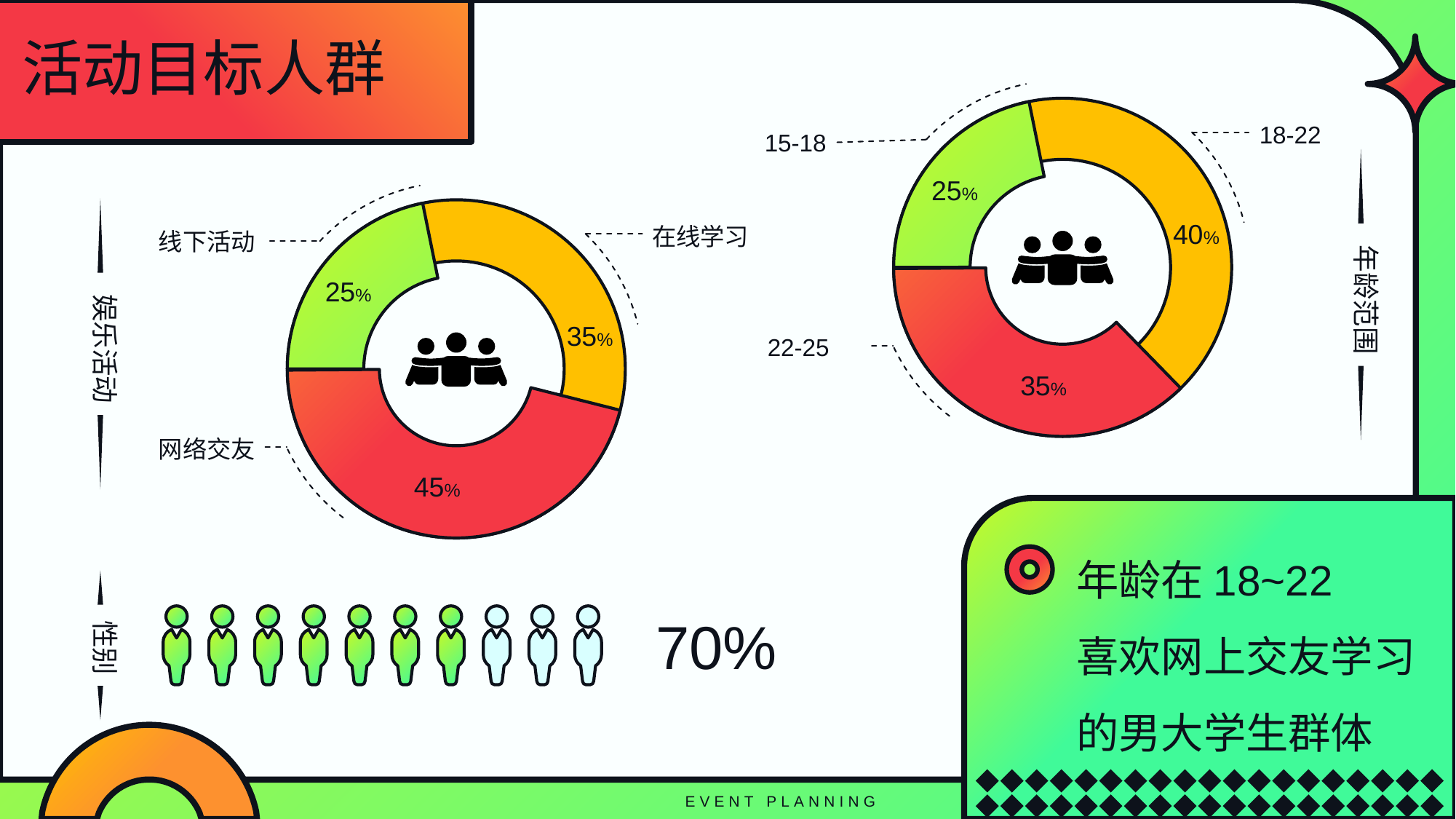

活动目标人群

18-22
15-18
25%
40%

22-25
35%

在线学习
线下活动
25%
35%

网络交友
45%

年龄范围
娱乐活动

年龄在18~22
喜欢网上交友学习
的男大学生群体

70%

性别